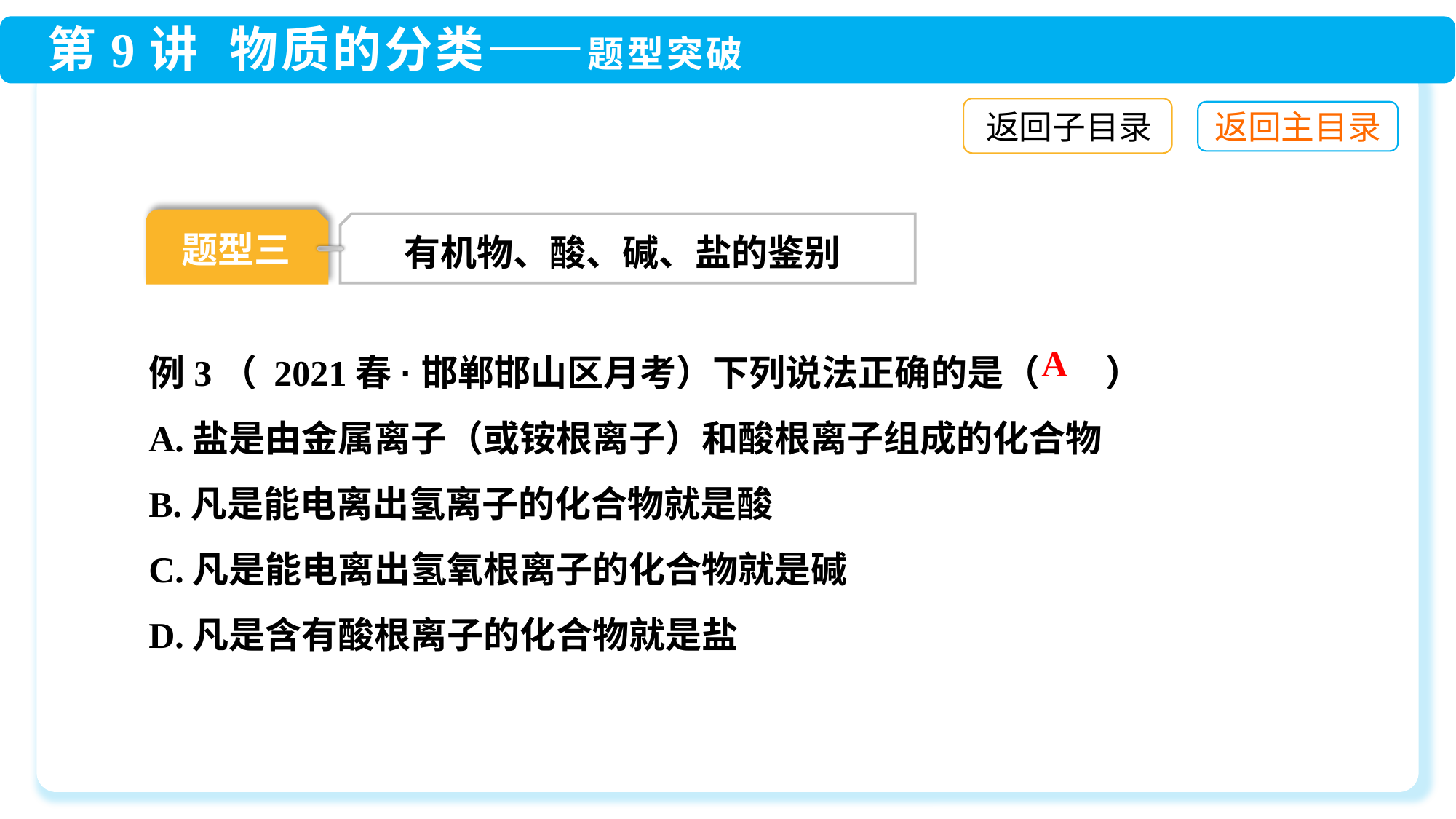

返回子目录
题型三
有机物、酸、碱、盐的鉴别

例3（ 2021春·邯郸邯山区月考）下列说法正确的是（        ）
A.盐是由金属离子（或铵根离子）和酸根离子组成的化合物
B.凡是能电离出氢离子的化合物就是酸
C.凡是能电离出氢氧根离子的化合物就是碱
D.凡是含有酸根离子的化合物就是盐
A